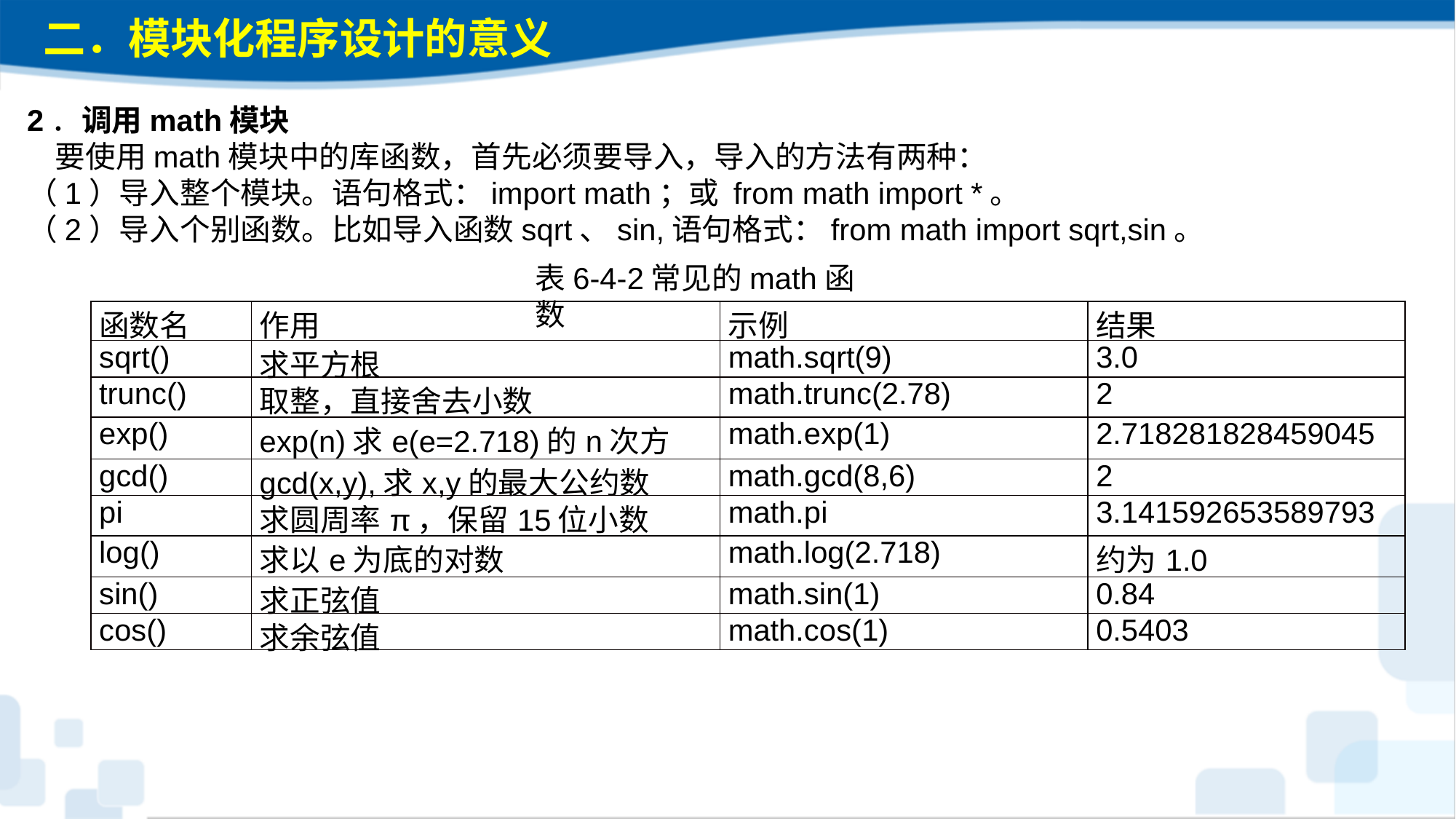

二．模块化程序设计的意义
2．调用math模块   要使用math模块中的库函数，首先必须要导入，导入的方法有两种：（1）导入整个模块。语句格式：import math；或 from math import *。（2）导入个别函数。比如导入函数sqrt、sin,语句格式：from math import sqrt,sin。
表6-4-2常见的math函数
| 函数名 | 作用 | 示例 | 结果 |
| --- | --- | --- | --- |
| sqrt() | 求平方根 | math.sqrt(9) | 3.0 |
| trunc() | 取整，直接舍去小数 | math.trunc(2.78) | 2 |
| exp() | exp(n)求e(e=2.718)的n次方 | math.exp(1) | 2.718281828459045 |
| gcd() | gcd(x,y),求x,y的最大公约数 | math.gcd(8,6) | 2 |
| pi | 求圆周率π，保留15位小数 | math.pi | 3.141592653589793 |
| log() | 求以e为底的对数 | math.log(2.718) | 约为1.0 |
| sin() | 求正弦值 | math.sin(1) | 0.84 |
| cos() | 求余弦值 | math.cos(1) | 0.5403 |